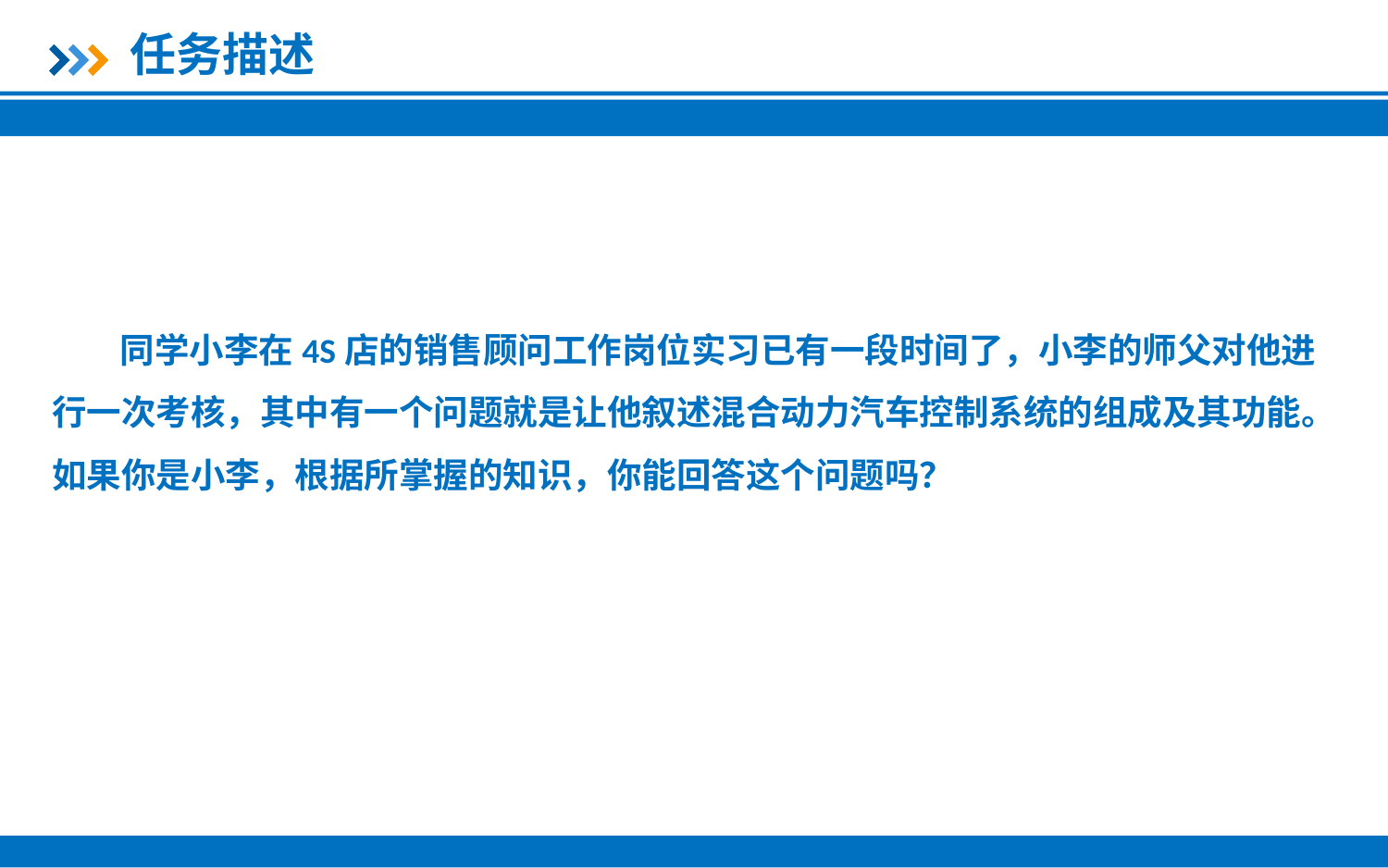

任务描述
同学小李在4S店的销售顾问工作岗位实习已有一段时间了，小李的师父对他进行一次考核，其中有一个问题就是让他叙述混合动力汽车控制系统的组成及其功能。如果你是小李，根据所掌握的知识，你能回答这个问题吗？